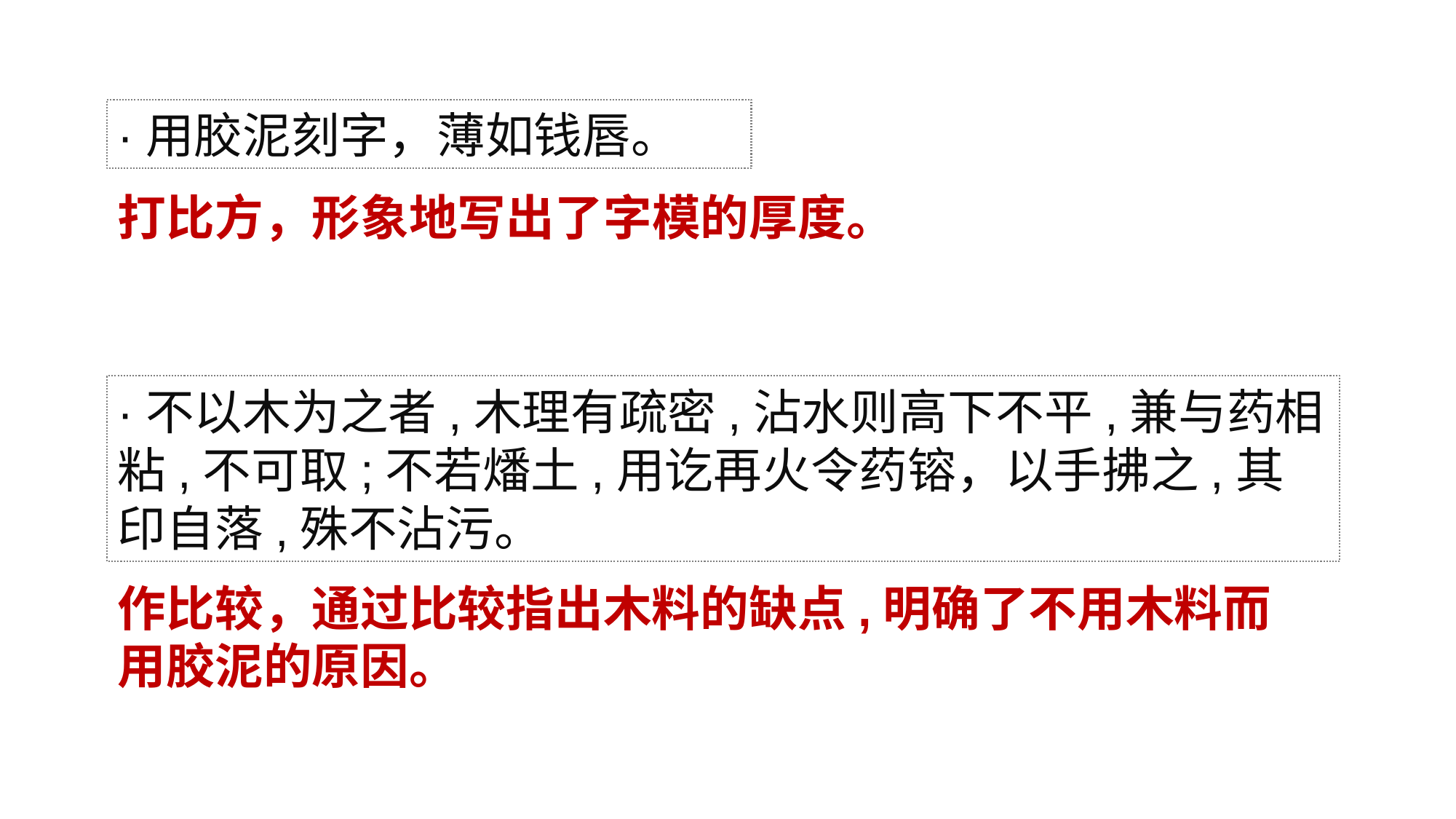

·用胶泥刻字，薄如钱唇。
打比方，形象地写出了字模的厚度。
·不以木为之者,木理有疏密,沾水则高下不平,兼与药相粘,不可取;不若燔土,用讫再火令药镕，以手拂之,其印自落,殊不沾污。
作比较，通过比较指出木料的缺点,明确了不用木料而用胶泥的原因。